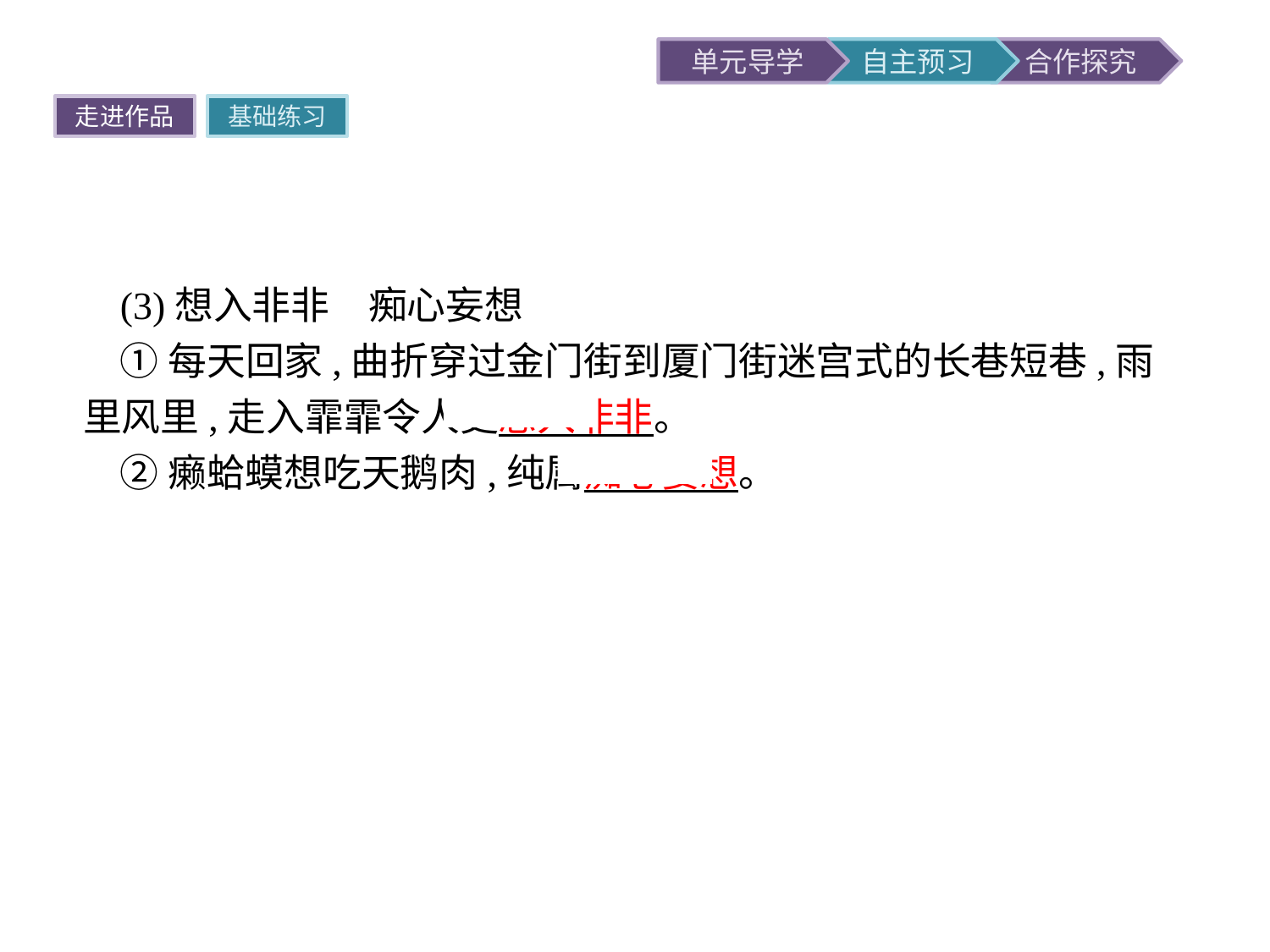

走进作品
基础练习
(3)想入非非　痴心妄想
①每天回家,曲折穿过金门街到厦门街迷宫式的长巷短巷,雨里风里,走入霏霏令人更想入非非。
②癞蛤蟆想吃天鹅肉,纯属痴心妄想。
提示二者都有想法不切合实际之意。“想入非非”形容完全脱离现实地胡思乱想,但有实现的可能。“痴心妄想”指一心想着不可能实现的事。也指愚蠢荒唐的想法,所做之事不可能实现。贬义的程度比较深。